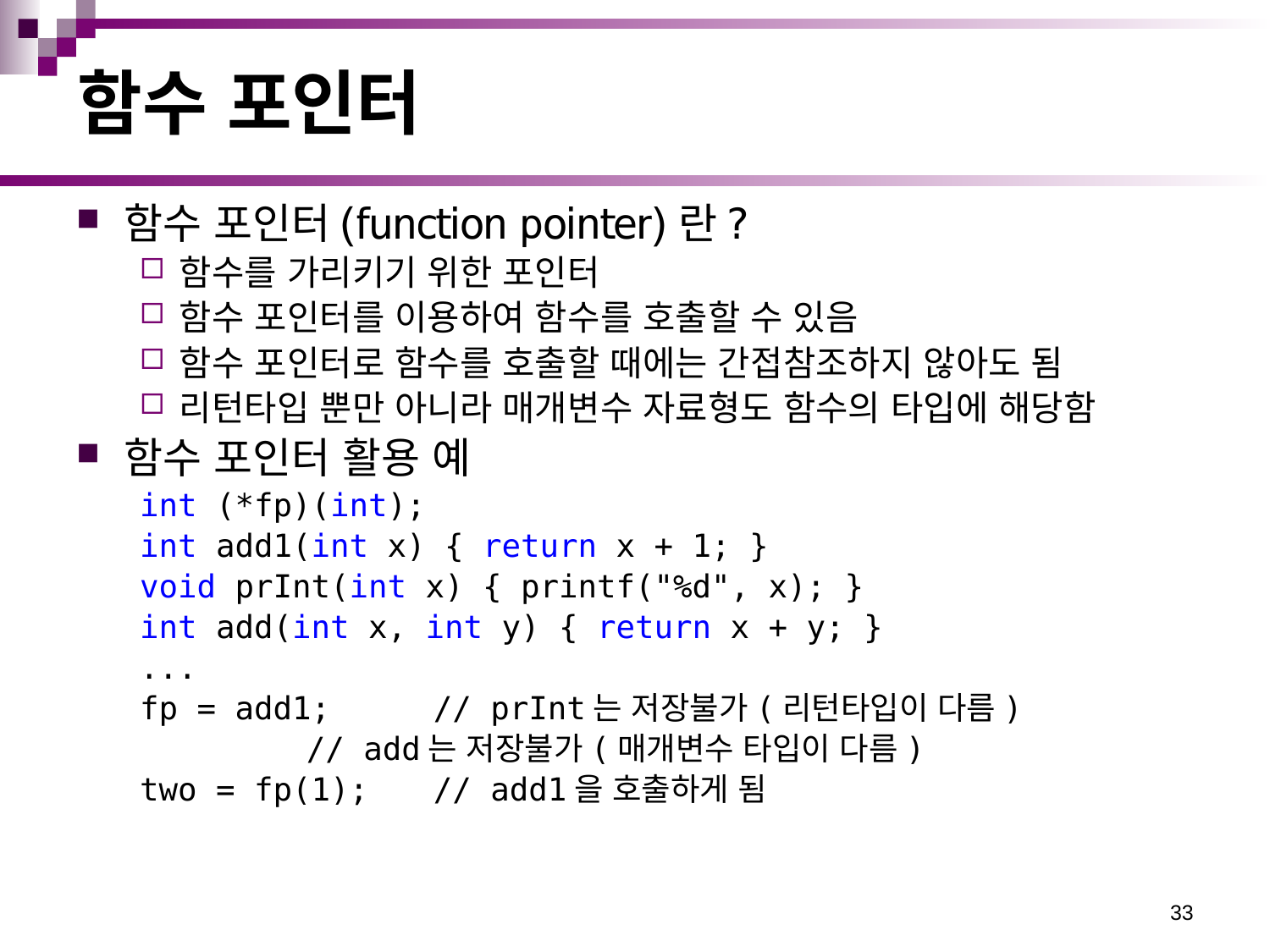

# 함수 포인터
함수 포인터(function pointer)란?
함수를 가리키기 위한 포인터
함수 포인터를 이용하여 함수를 호출할 수 있음
함수 포인터로 함수를 호출할 때에는 간접참조하지 않아도 됨
리턴타입 뿐만 아니라 매개변수 자료형도 함수의 타입에 해당함
함수 포인터 활용 예
int (*fp)(int);
int add1(int x) { return x + 1; }
void prInt(int x) { printf("%d", x); }
int add(int x, int y) { return x + y; }
...
fp = add1;	// prInt는 저장불가(리턴타입이 다름)
		// add는 저장불가(매개변수 타입이 다름)
two = fp(1);	// add1을 호출하게 됨
33